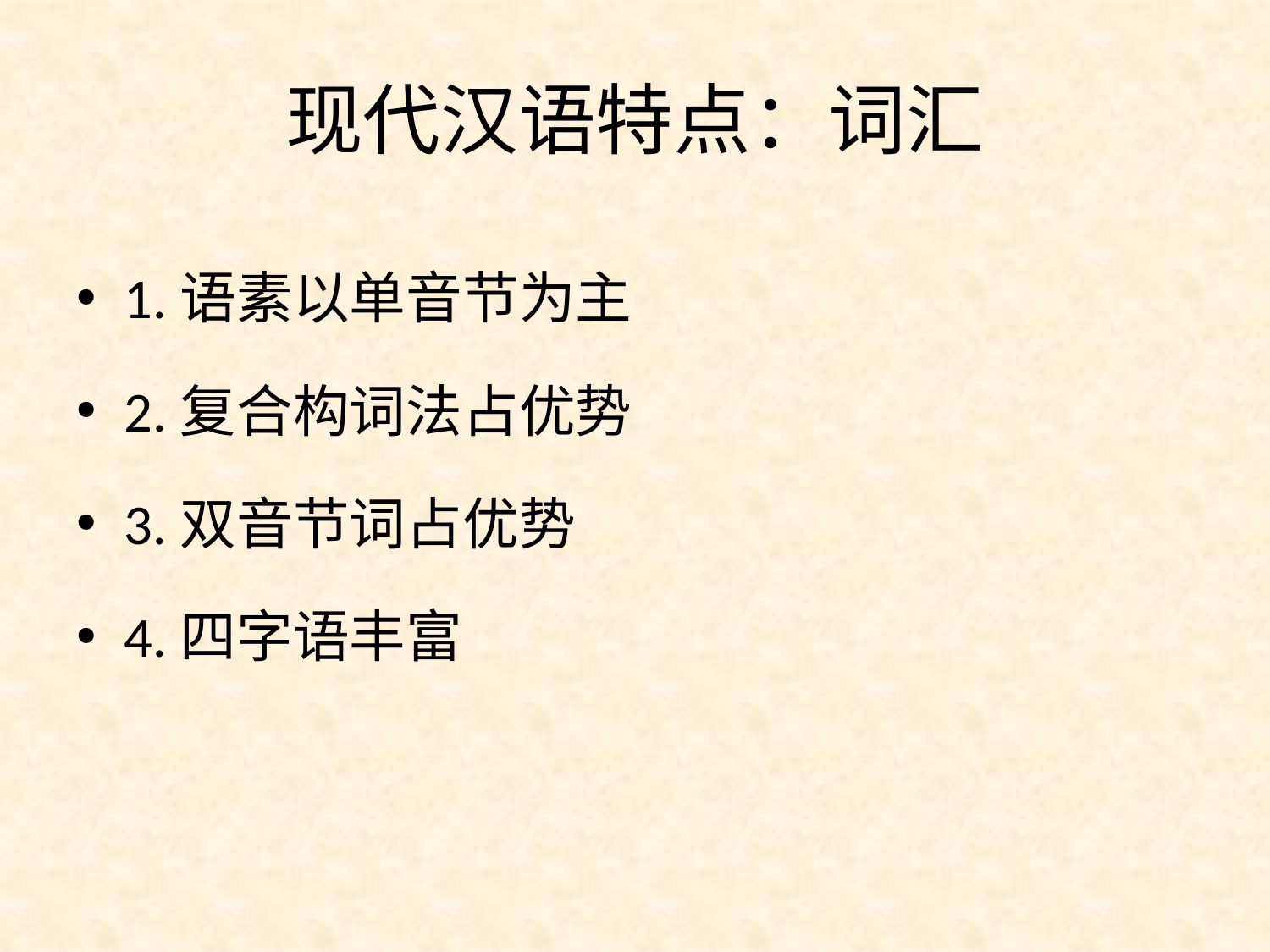

# 现代汉语特点：词汇
1.语素以单音节为主
2.复合构词法占优势
3.双音节词占优势
4.四字语丰富